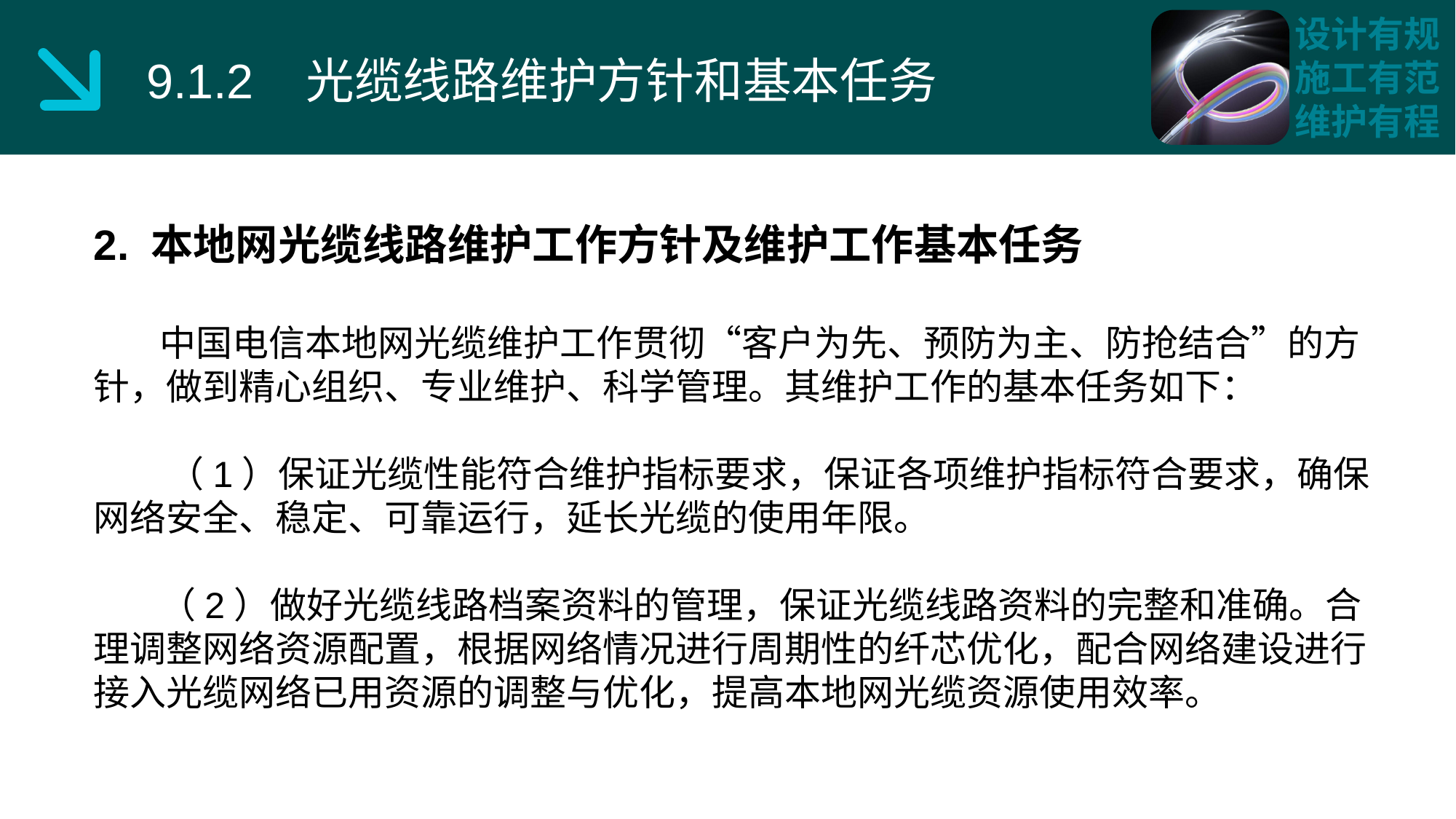

9.1.2   光缆线路维护方针和基本任务

2. 本地网光缆线路维护工作方针及维护工作基本任务

       中国电信本地网光缆维护工作贯彻“客户为先、预防为主、防抢结合”的方针，做到精心组织、专业维护、科学管理。其维护工作的基本任务如下：

        （1）保证光缆性能符合维护指标要求，保证各项维护指标符合要求，确保网络安全、稳定、可靠运行，延长光缆的使用年限。

       （2）做好光缆线路档案资料的管理，保证光缆线路资料的完整和准确。合理调整网络资源配置，根据网络情况进行周期性的纤芯优化，配合网络建设进行接入光缆网络已用资源的调整与优化，提高本地网光缆资源使用效率。